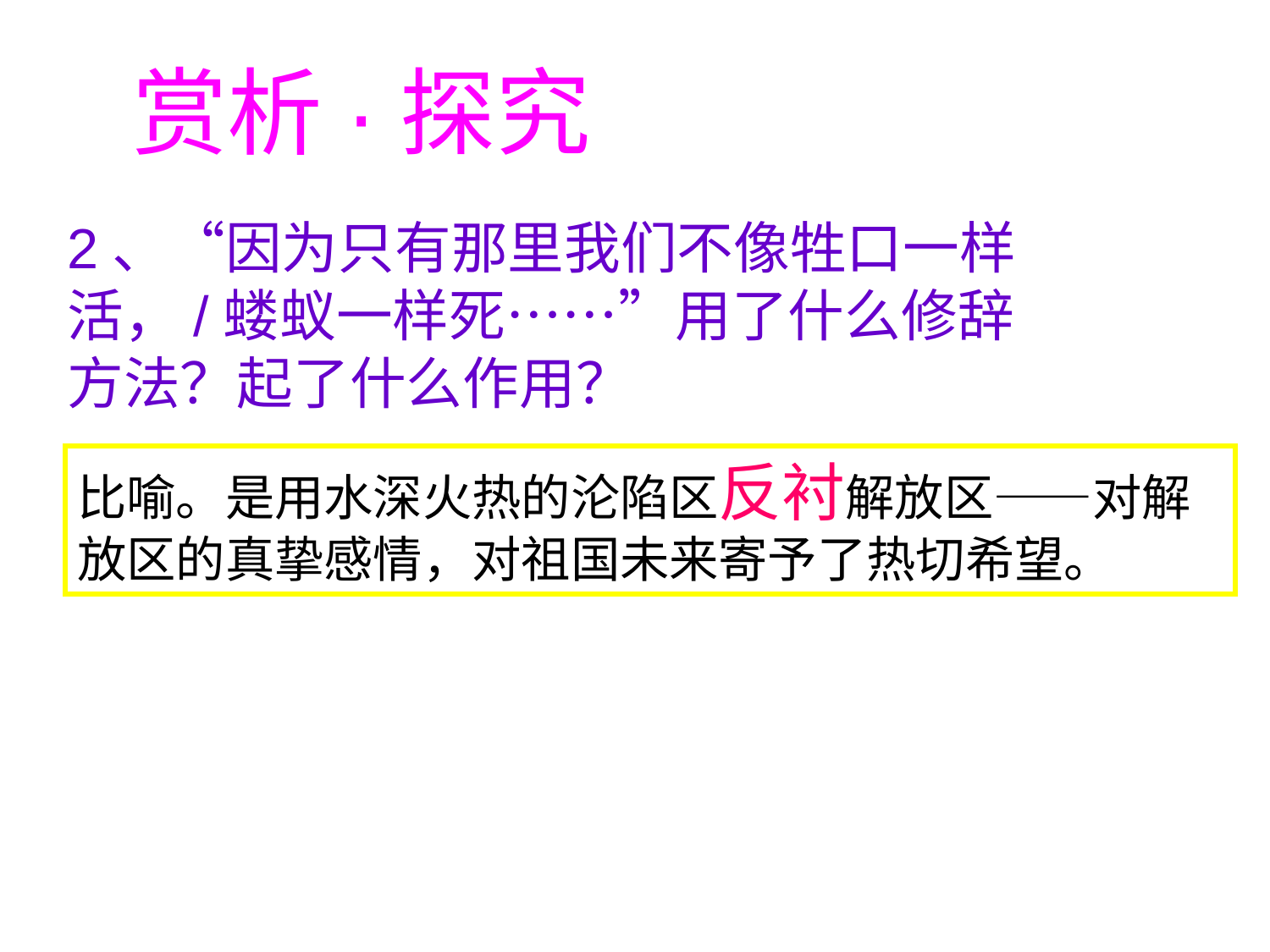

赏析·探究

2、“因为只有那里我们不像牲口一样活，/蝼蚁一样死……”用了什么修辞方法？起了什么作用？
比喻。是用水深火热的沦陷区反衬解放区——对解放区的真挚感情，对祖国未来寄予了热切希望。